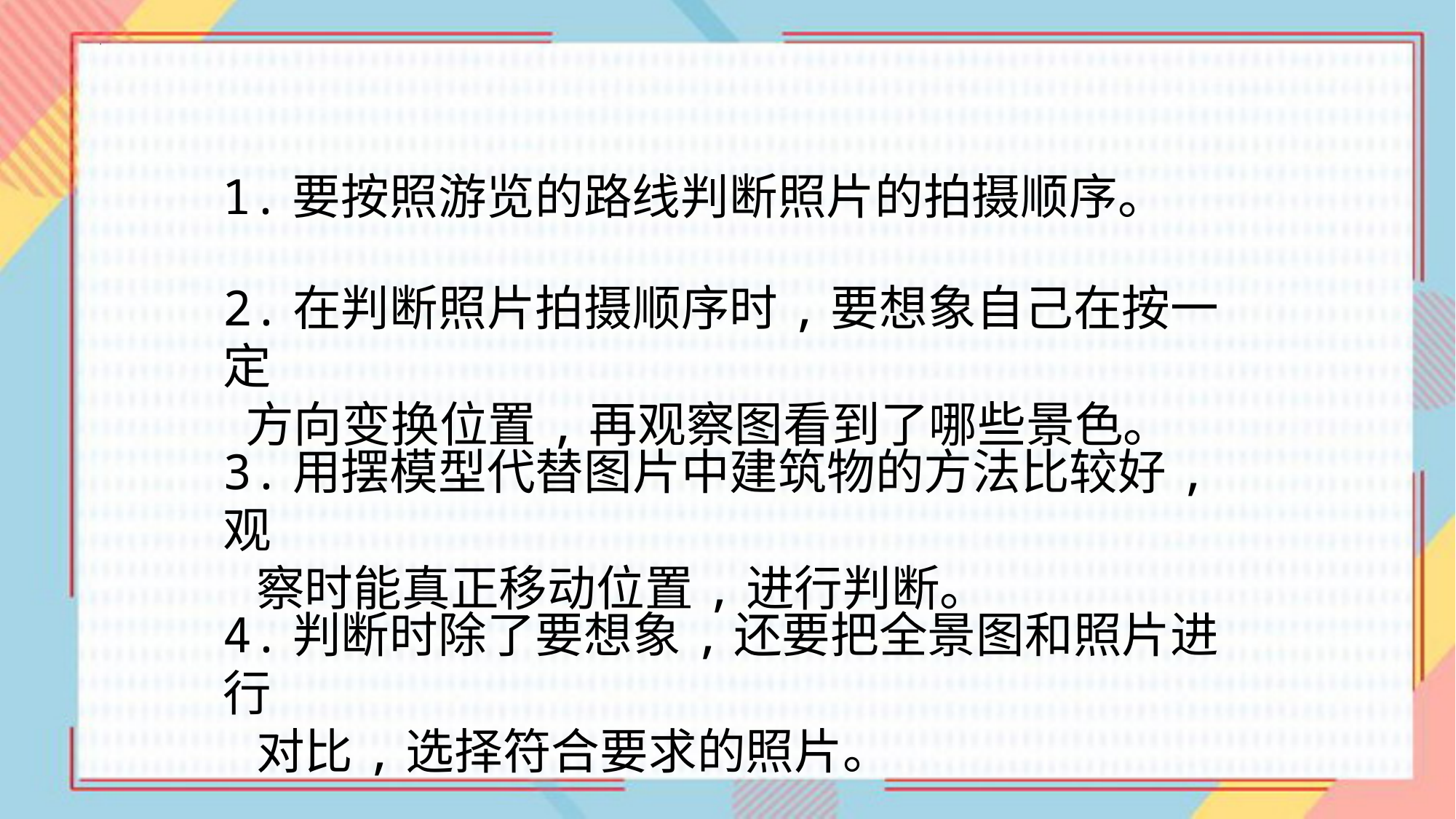

1.要按照游览的路线判断照片的拍摄顺序。
2.在判断照片拍摄顺序时,要想象自己在按一定
 方向变换位置,再观察图看到了哪些景色。
3.用摆模型代替图片中建筑物的方法比较好,观
  察时能真正移动位置,进行判断。
4.判断时除了要想象,还要把全景图和照片进行
  对比,选择符合要求的照片。